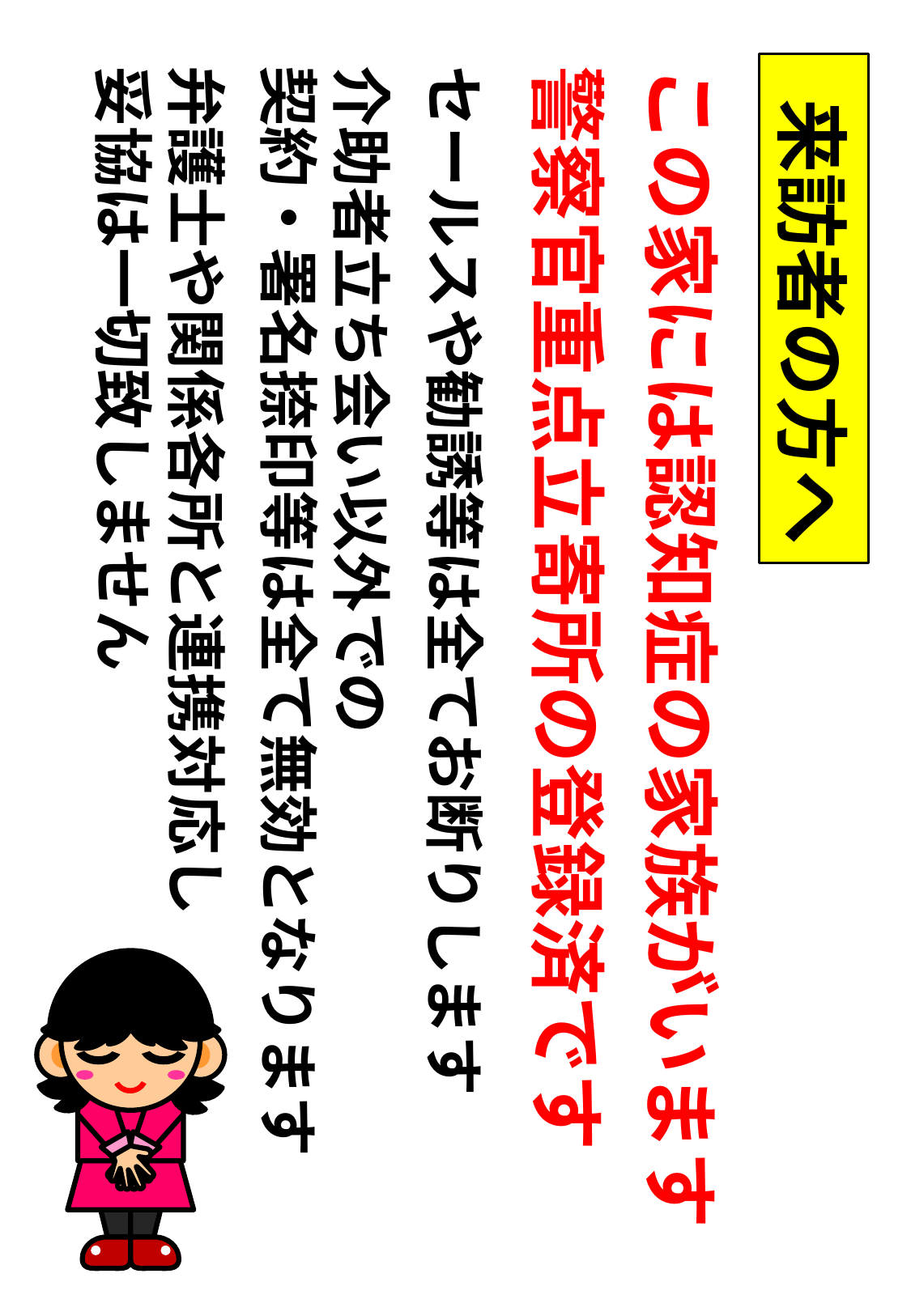

セールスや勧誘等は全てお断りします
介助者立ち会い以外での
契約・署名捺印等は全て無効となります
弁護士や関係各所と連携対応し
妥協は一切致しません
この家には認知症の家族がいます
警察官重点立寄所の登録済です
 来訪者の方へ